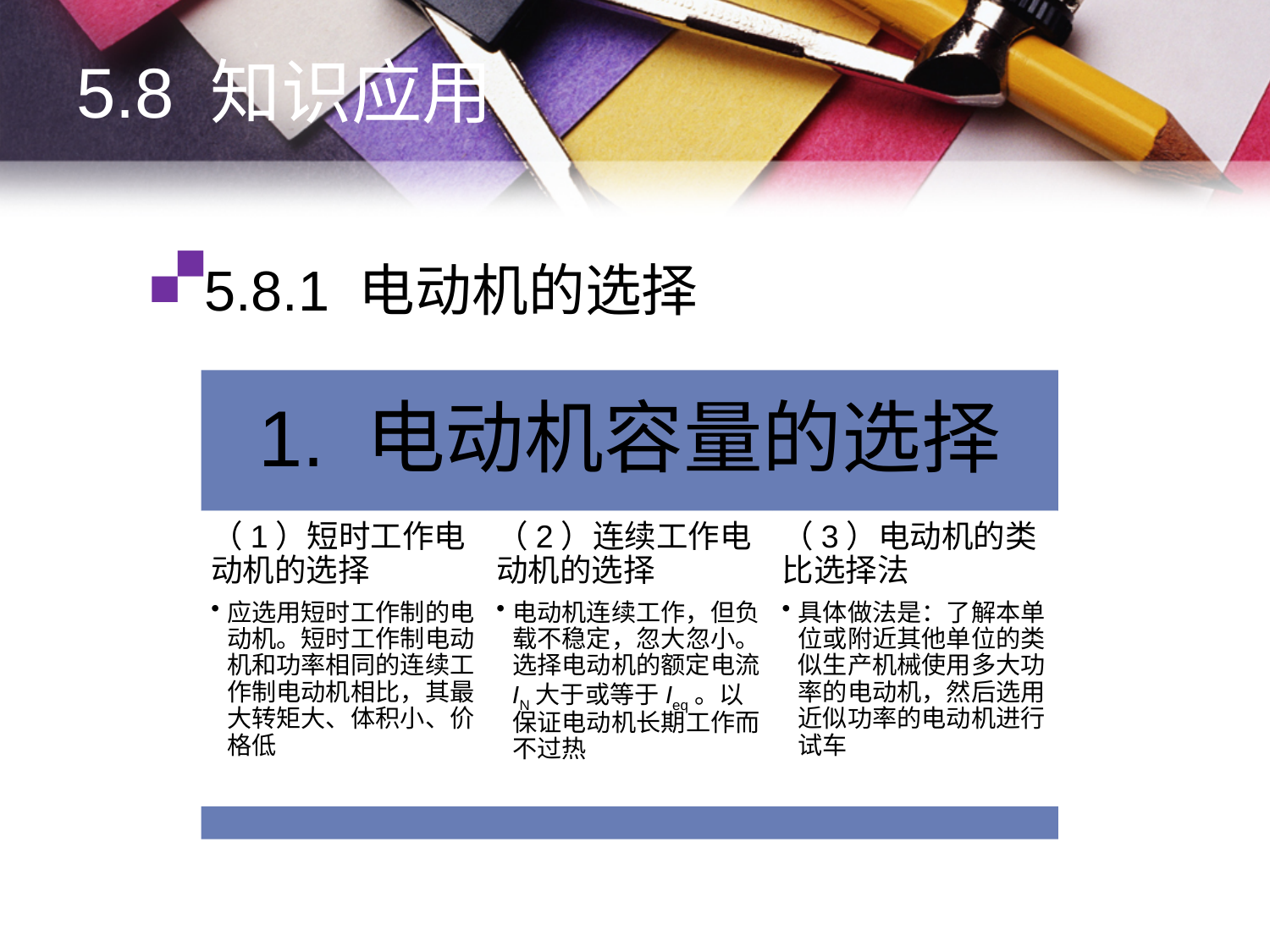

5.8 知识应用
# 5.8.1 电动机的选择
1. 电动机容量的选择
（1）短时工作电动机的选择
应选用短时工作制的电动机。短时工作制电动机和功率相同的连续工作制电动机相比，其最大转矩大、体积小、价格低
（2）连续工作电动机的选择
电动机连续工作，但负载不稳定，忽大忽小。选择电动机的额定电流IN大于或等于Ieq。以保证电动机长期工作而不过热
（3）电动机的类比选择法
具体做法是：了解本单位或附近其他单位的类似生产机械使用多大功率的电动机，然后选用近似功率的电动机进行试车